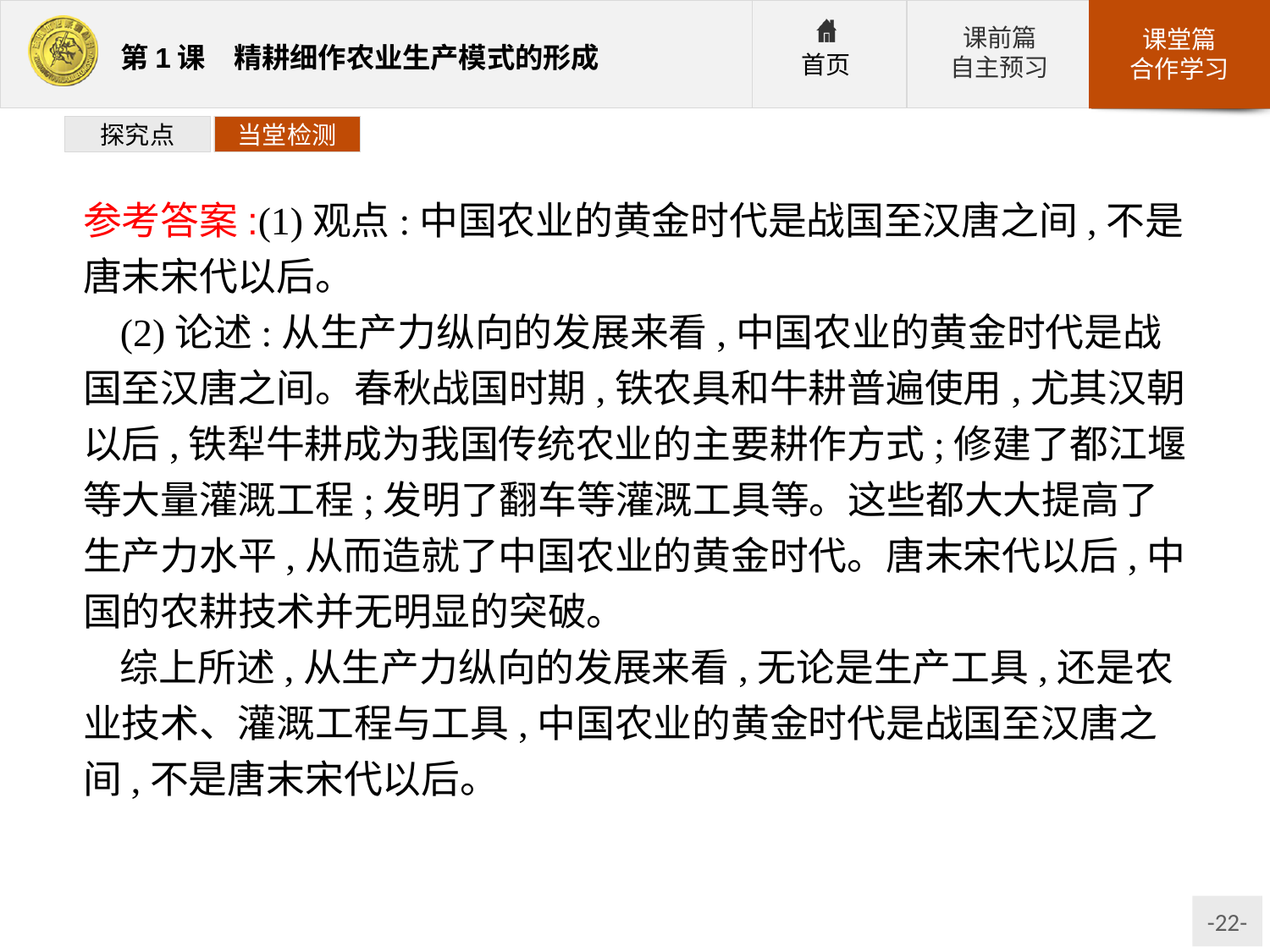

探究点
当堂检测
参考答案:(1)观点:中国农业的黄金时代是战国至汉唐之间,不是唐末宋代以后。
(2)论述:从生产力纵向的发展来看,中国农业的黄金时代是战国至汉唐之间。春秋战国时期,铁农具和牛耕普遍使用,尤其汉朝以后,铁犁牛耕成为我国传统农业的主要耕作方式;修建了都江堰等大量灌溉工程;发明了翻车等灌溉工具等。这些都大大提高了生产力水平,从而造就了中国农业的黄金时代。唐末宋代以后,中国的农耕技术并无明显的突破。
综上所述,从生产力纵向的发展来看,无论是生产工具,还是农业技术、灌溉工程与工具,中国农业的黄金时代是战国至汉唐之间,不是唐末宋代以后。